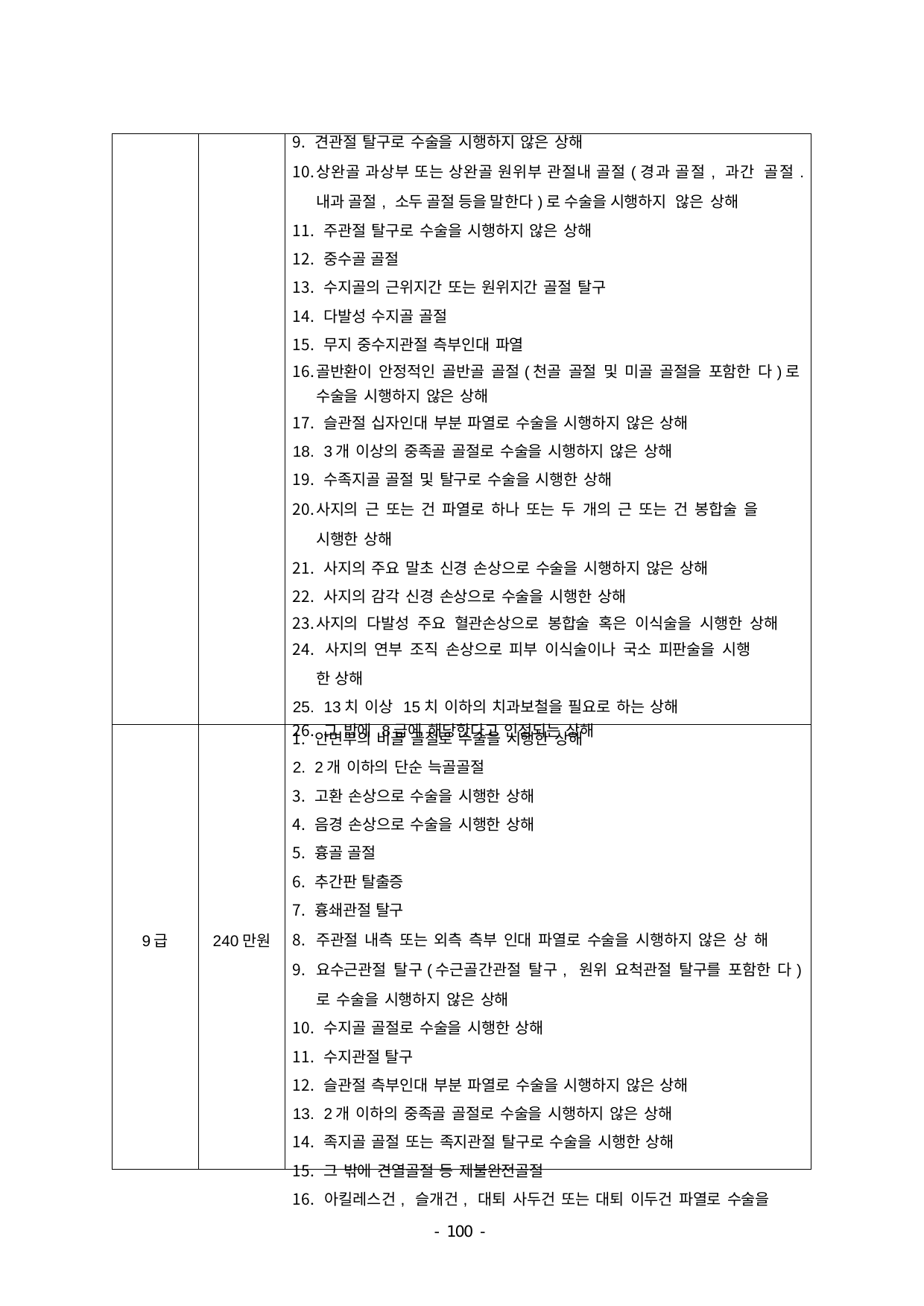

|  |  | 견관절 탈구로 수술을 시행하지 않은 상해 상완골 과상부 또는 상완골 원위부 관절내 골절(경과 골절, 과간 골절. 내과 골절, 소두 골절 등을 말한다)로 수술을 시행하지 않은 상해 주관절 탈구로 수술을 시행하지 않은 상해 중수골 골절 수지골의 근위지간 또는 원위지간 골절 탈구 다발성 수지골 골절 무지 중수지관절 측부인대 파열 골반환이 안정적인 골반골 골절(천골 골절 및 미골 골절을 포함한 다)로 수술을 시행하지 않은 상해 슬관절 십자인대 부분 파열로 수술을 시행하지 않은 상해 3개 이상의 중족골 골절로 수술을 시행하지 않은 상해 수족지골 골절 및 탈구로 수술을 시행한 상해 사지의 근 또는 건 파열로 하나 또는 두 개의 근 또는 건 봉합술 을 시행한 상해 사지의 주요 말초 신경 손상으로 수술을 시행하지 않은 상해 사지의 감각 신경 손상으로 수술을 시행한 상해 사지의 다발성 주요 혈관손상으로 봉합술 혹은 이식술을 시행한 상해 사지의 연부 조직 손상으로 피부 이식술이나 국소 피판술을 시행 한 상해 13치 이상 15치 이하의 치과보철을 필요로 하는 상해 그 밖에 8급에 해당한다고 인정되는 상해 |
| --- | --- | --- |
| 9급 | 240만원 | 안면부의 비골 골절로 수술을 시행한 상해 2개 이하의 단순 늑골골절 고환 손상으로 수술을 시행한 상해 음경 손상으로 수술을 시행한 상해 흉골 골절 추간판 탈출증 흉쇄관절 탈구 주관절 내측 또는 외측 측부 인대 파열로 수술을 시행하지 않은 상 해 요수근관절 탈구(수근골간관절 탈구, 원위 요척관절 탈구를 포함한 다)로 수술을 시행하지 않은 상해 수지골 골절로 수술을 시행한 상해 수지관절 탈구 슬관절 측부인대 부분 파열로 수술을 시행하지 않은 상해 2개 이하의 중족골 골절로 수술을 시행하지 않은 상해 족지골 골절 또는 족지관절 탈구로 수술을 시행한 상해 그 밖에 견열골절 등 제불완전골절 아킬레스건, 슬개건, 대퇴 사두건 또는 대퇴 이두건 파열로 수술을 |
- 100 -